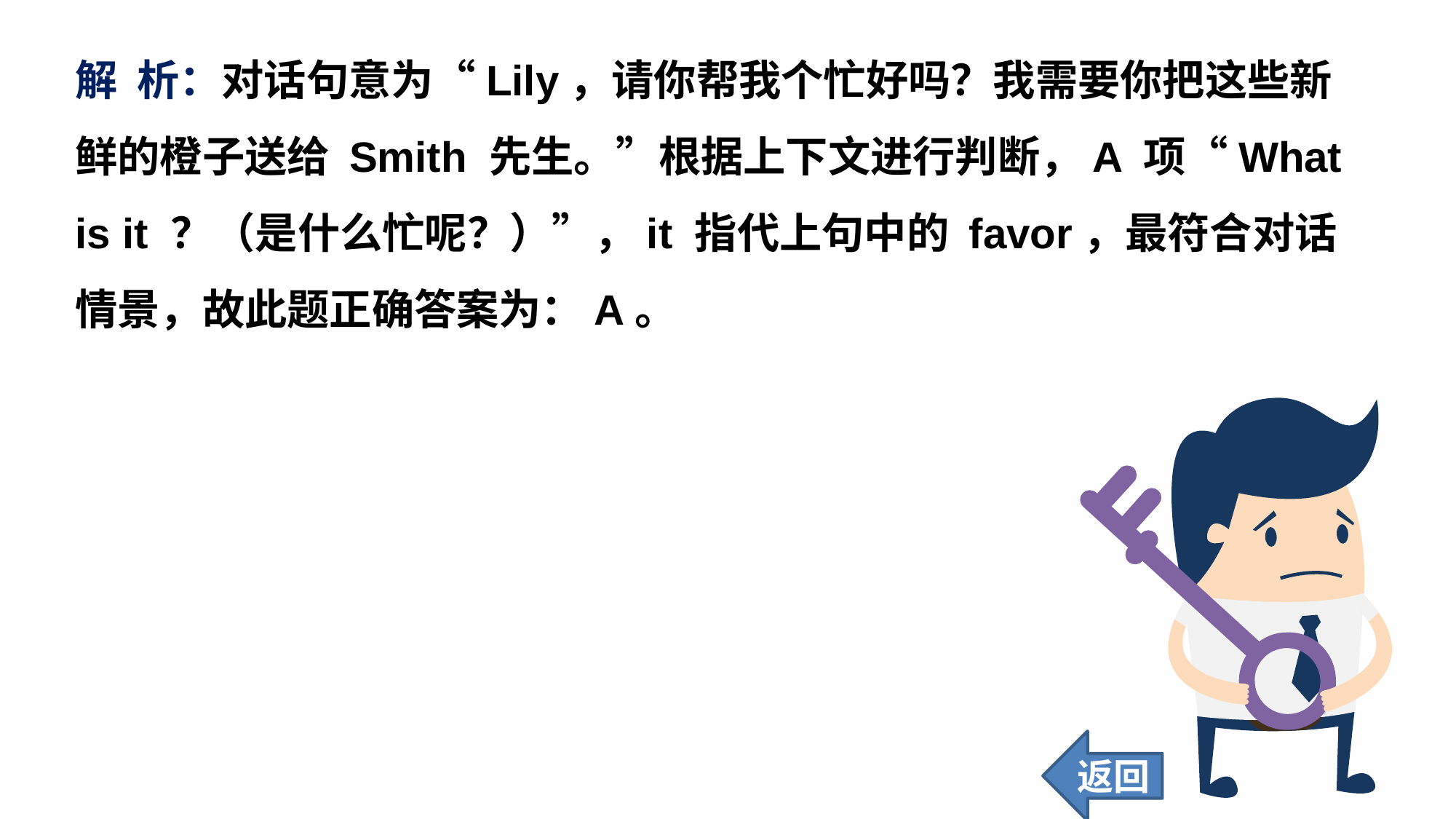

解  析：对话句意为“Lily，请你帮我个忙好吗？我需要你把这些新鲜的橙子送给 Smith 先生。”根据上下文进行判断，A 项“What is it ？（是什么忙呢？）”，it 指代上句中的 favor，最符合对话情景，故此题正确答案为：A。

返回
42